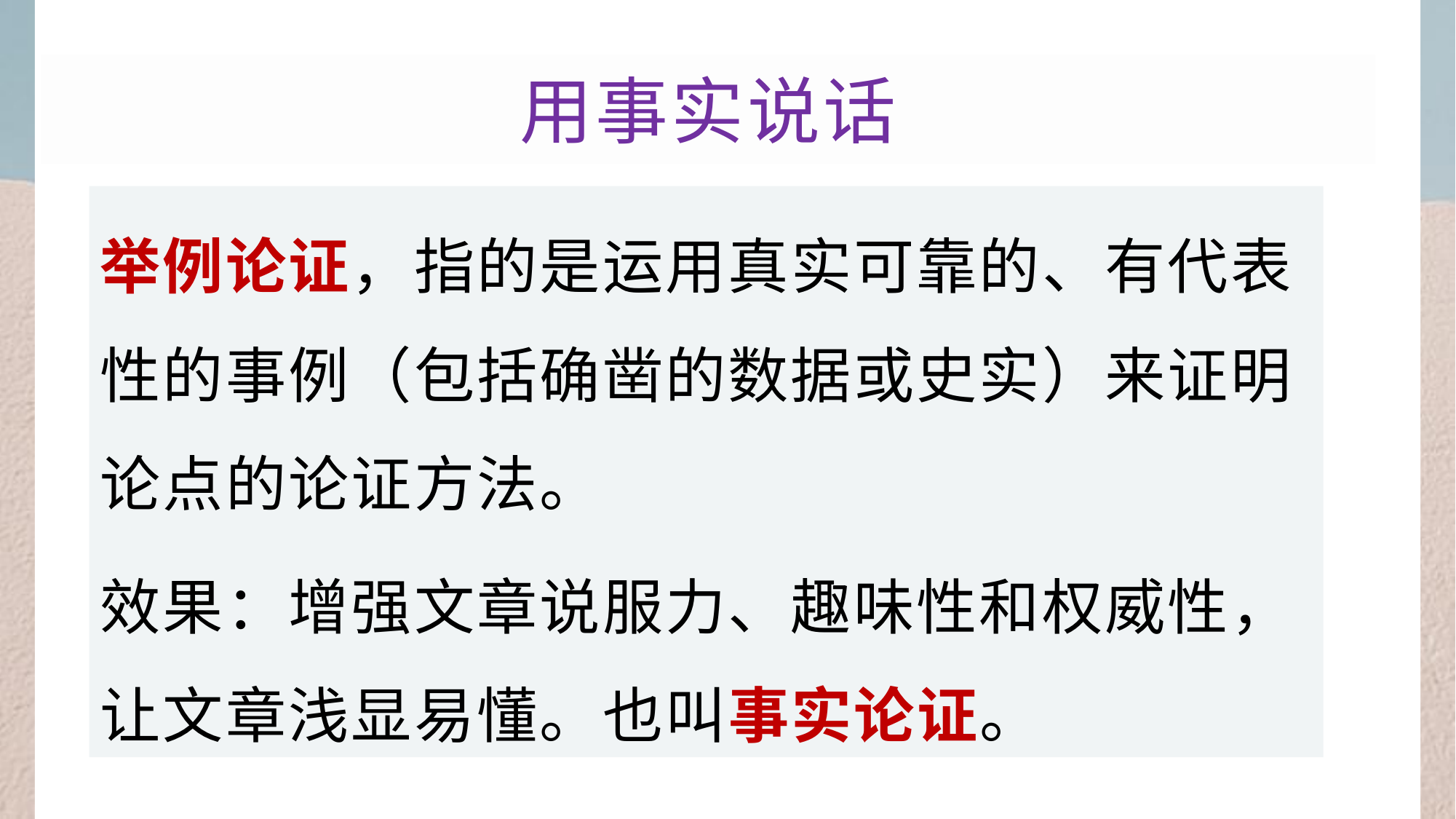

# 用事实说话
举例论证，指的是运用真实可靠的、有代表性的事例（包括确凿的数据或史实）来证明论点的论证方法。
效果：增强文章说服力、趣味性和权威性，让文章浅显易懂。也叫事实论证。